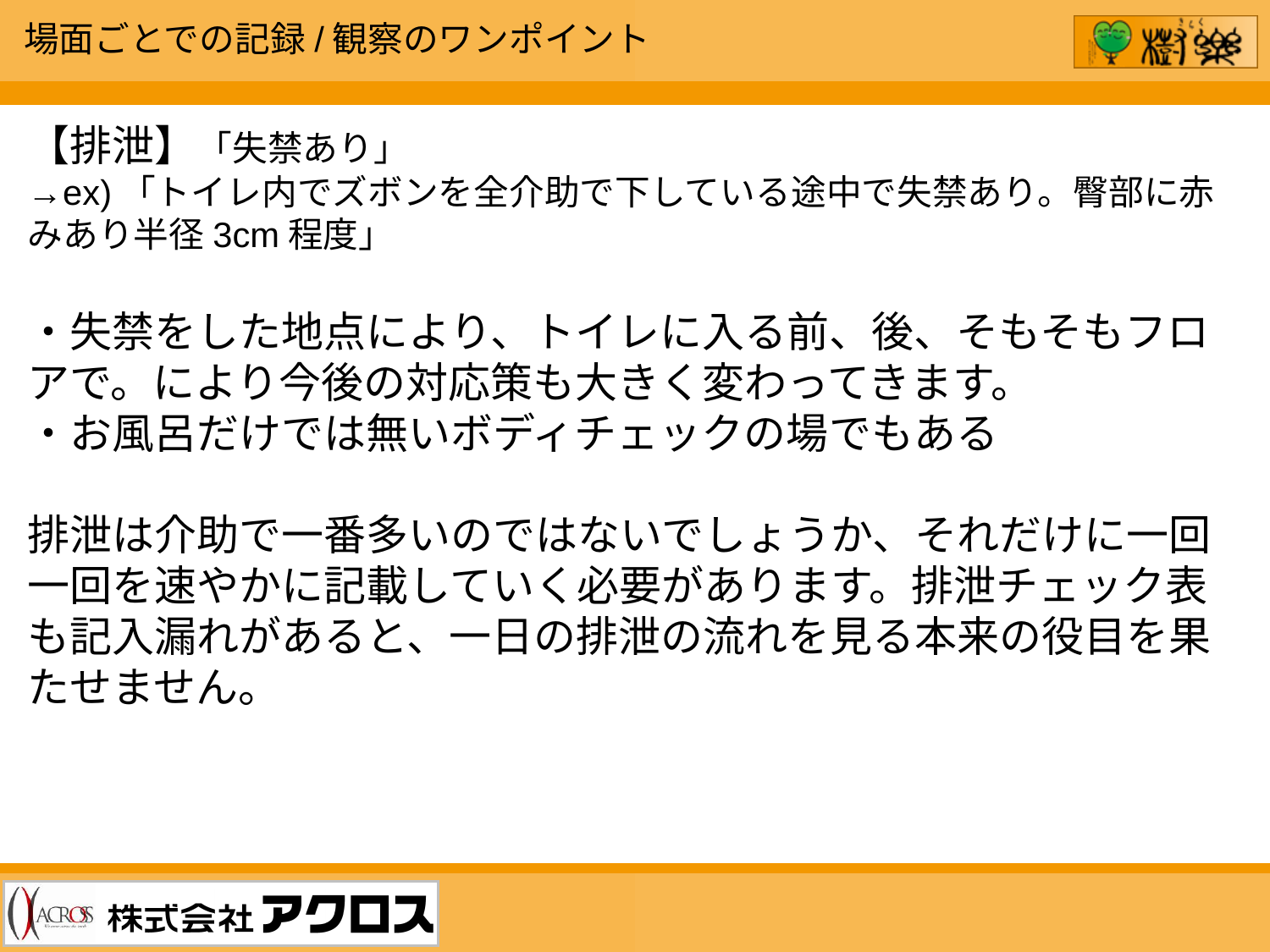

場面ごとでの記録/観察のワンポイント
【排泄】「失禁あり」
→ex)「トイレ内でズボンを全介助で下している途中で失禁あり。臀部に赤みあり半径3cm程度」

・失禁をした地点により、トイレに入る前、後、そもそもフロアで。により今後の対応策も大きく変わってきます。
・お風呂だけでは無いボディチェックの場でもある

排泄は介助で一番多いのではないでしょうか、それだけに一回一回を速やかに記載していく必要があります。排泄チェック表も記入漏れがあると、一日の排泄の流れを見る本来の役目を果たせません。